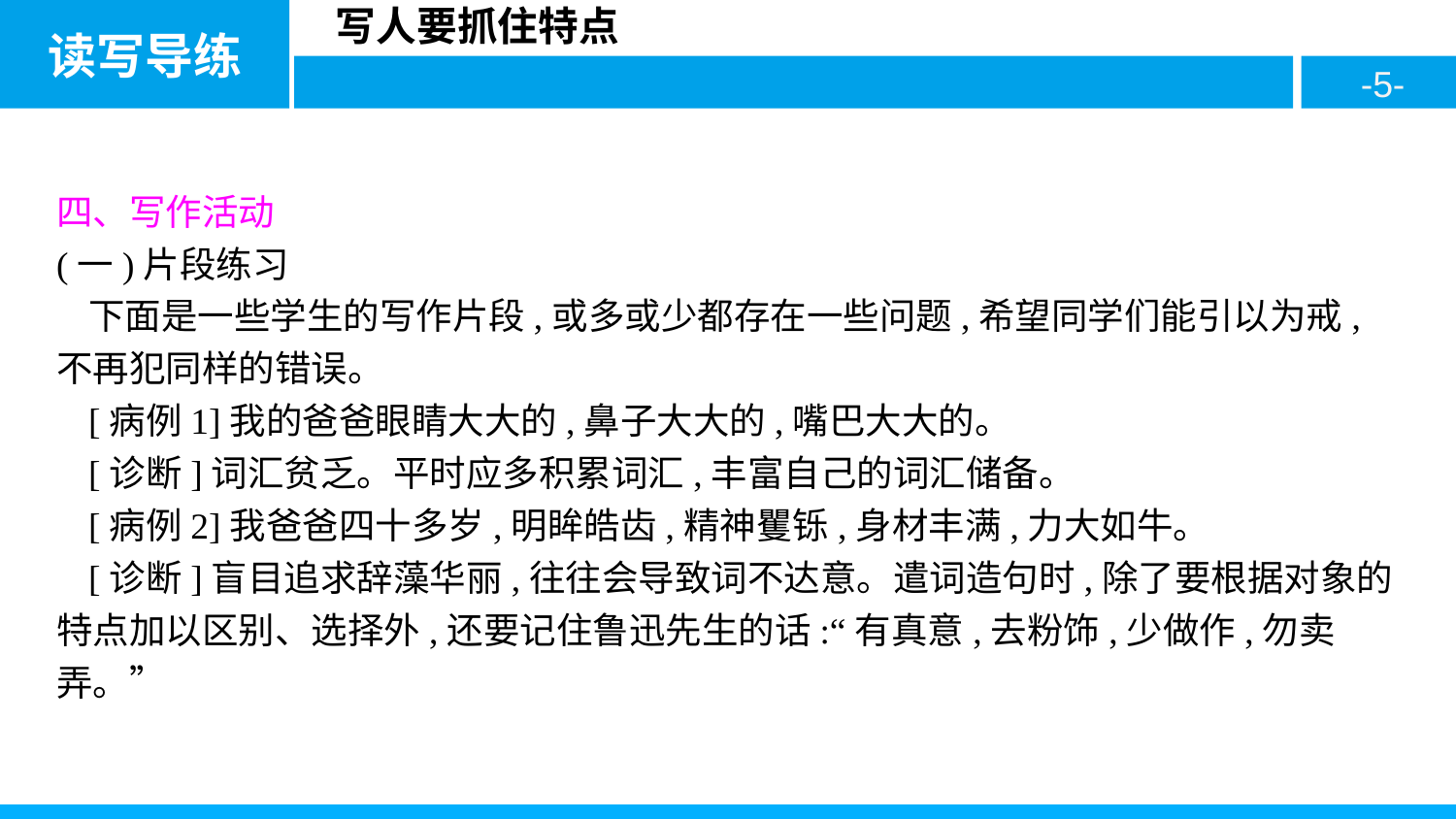

四、写作活动
(一)片段练习
下面是一些学生的写作片段,或多或少都存在一些问题,希望同学们能引以为戒,不再犯同样的错误。
[病例1]我的爸爸眼睛大大的,鼻子大大的,嘴巴大大的。
[诊断]词汇贫乏。平时应多积累词汇,丰富自己的词汇储备。
[病例2]我爸爸四十多岁,明眸皓齿,精神矍铄,身材丰满,力大如牛。
[诊断]盲目追求辞藻华丽,往往会导致词不达意。遣词造句时,除了要根据对象的特点加以区别、选择外,还要记住鲁迅先生的话:“有真意,去粉饰,少做作,勿卖弄。”